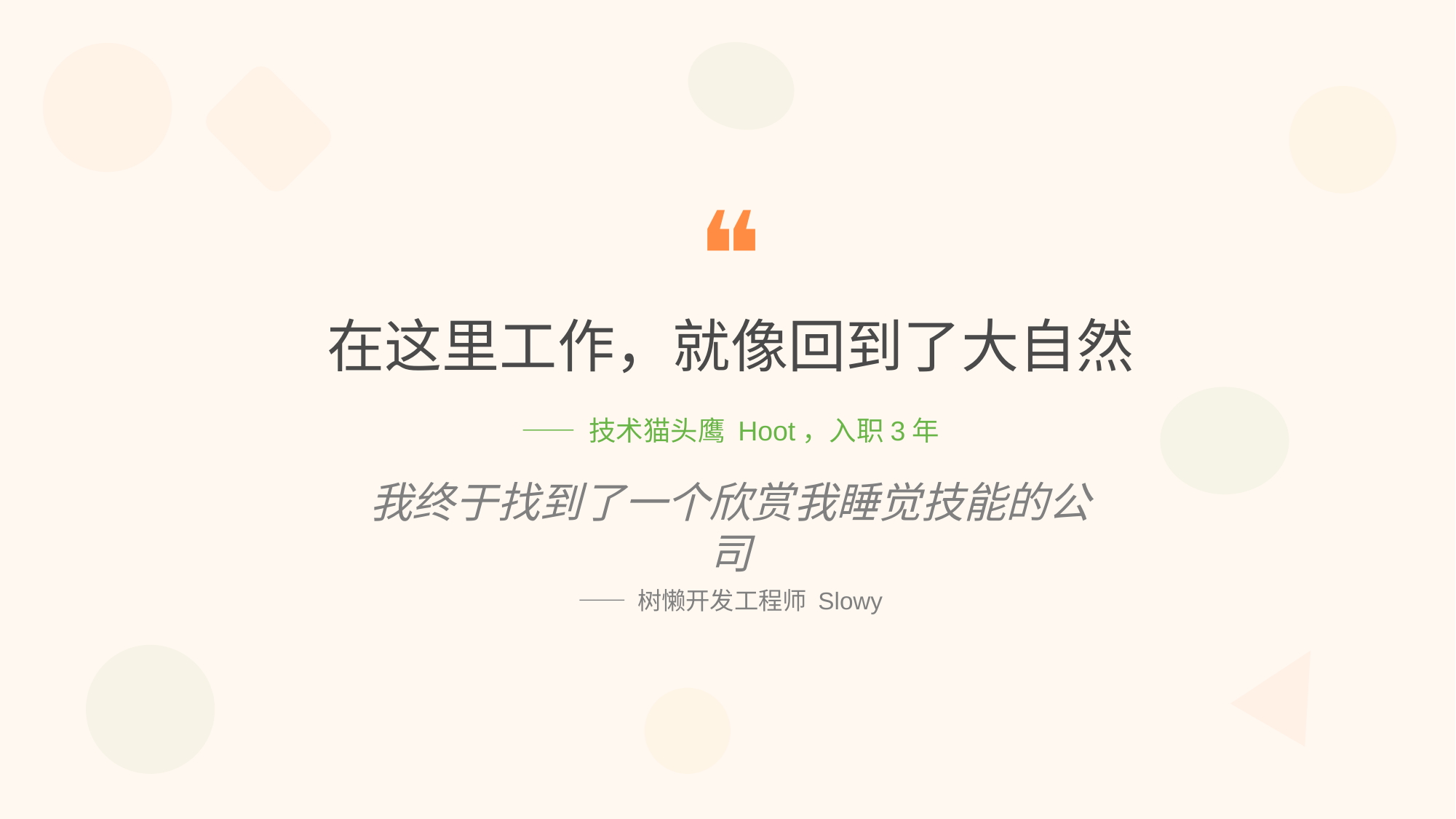

野生动物科技公司

❝
WildTech Inc. — 让天性驱动创新

在这里工作，就像回到了大自然

—— 技术猫头鹰 Hoot，入职3年
当动物王国遇见硅谷

我终于找到了一个欣赏我睡觉技能的公司
—— 树懒开发工程师 Slowy